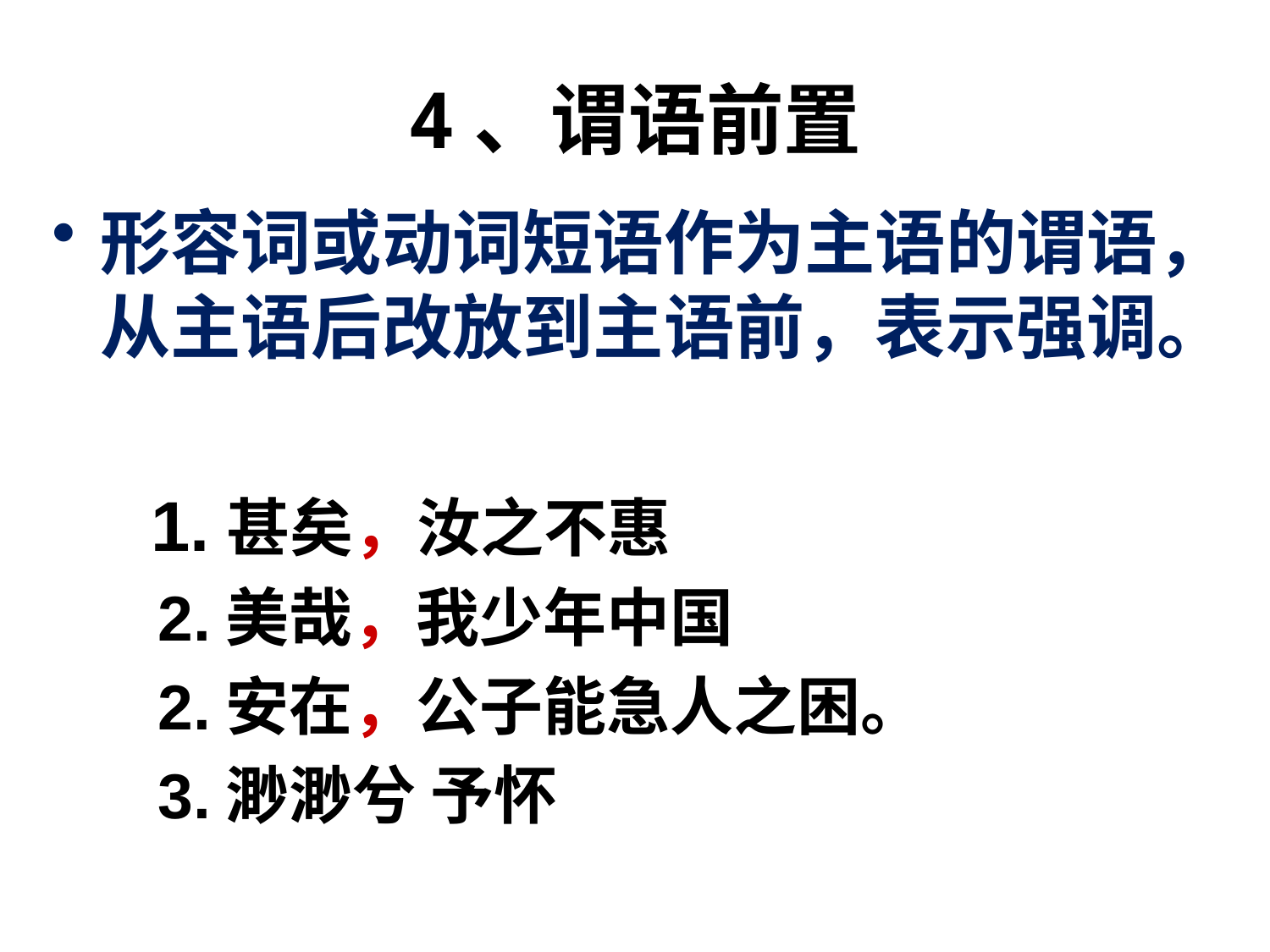

# 4、谓语前置
形容词或动词短语作为主语的谓语，从主语后改放到主语前，表示强调。

     1.甚矣，汝之不惠
      2.美哉，我少年中国
      2.安在，公子能急人之困。
      3.渺渺兮 予怀